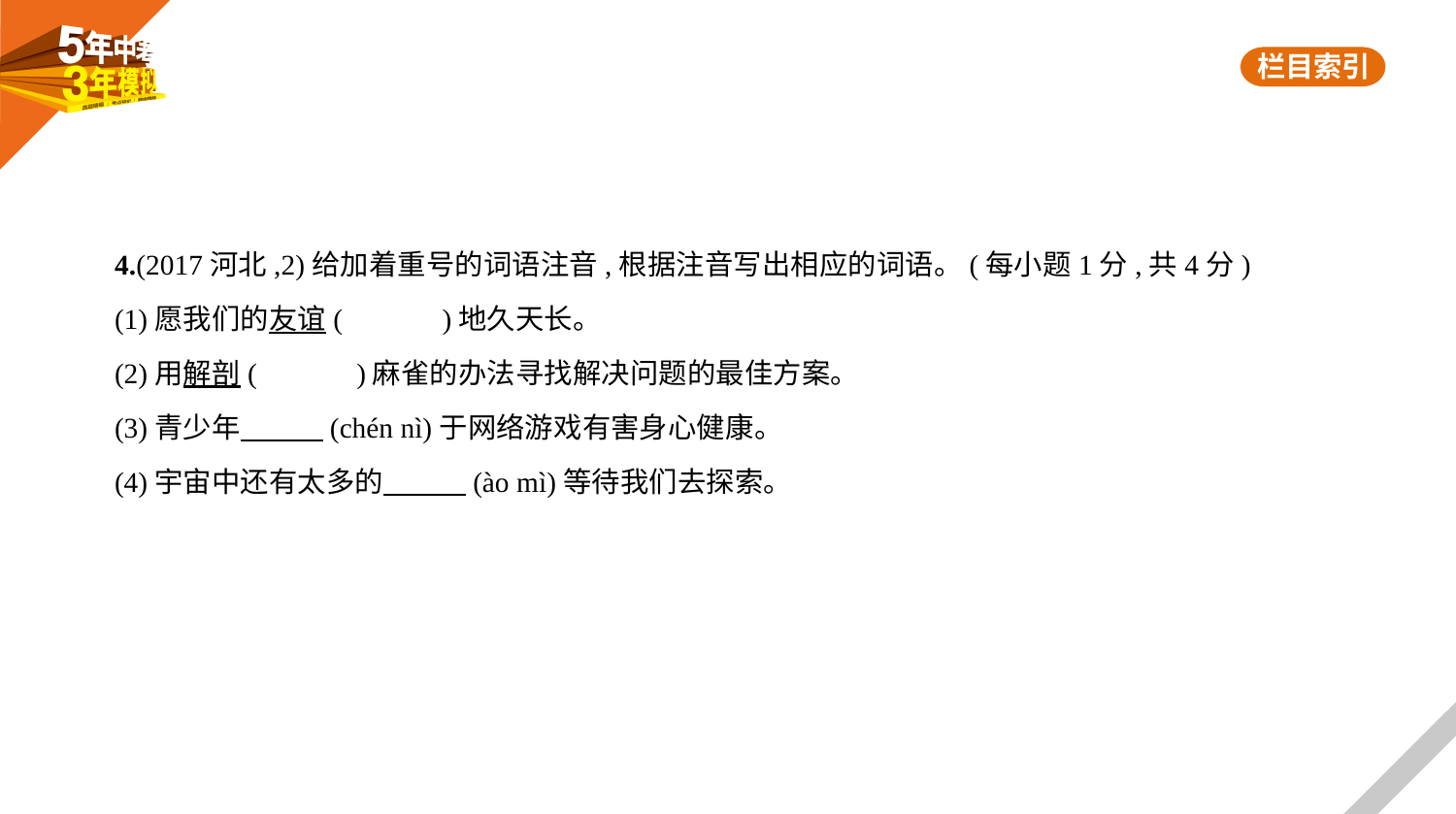

4.(2017河北,2)给加着重号的词语注音,根据注音写出相应的词语。(每小题1分,共4分)
(1)愿我们的友谊(　　　)地久天长。
(2)用解剖(　　　)麻雀的办法寻找解决问题的最佳方案。
(3)青少年　　    (chén nì)于网络游戏有害身心健康。
(4)宇宙中还有太多的　　    (ào mì)等待我们去探索。